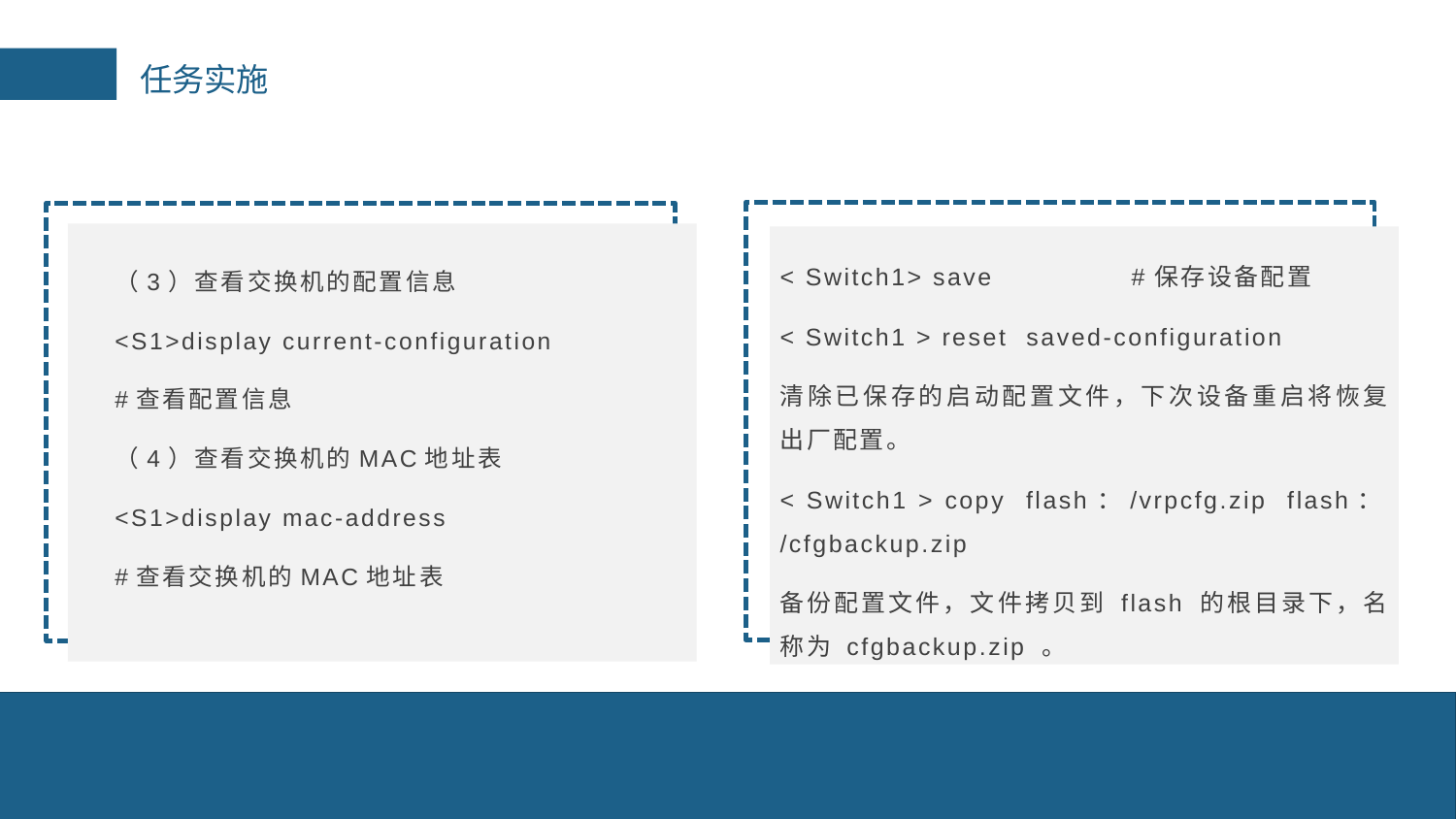

任务实施

（3）查看交换机的配置信息
<S1>display current-configuration
#查看配置信息
（4）查看交换机的MAC地址表
<S1>display mac-address
#查看交换机的MAC地址表
< Switch1> save               #保存设备配置
< Switch1 > reset  saved-configuration
清除已保存的启动配置文件，下次设备重启将恢复出厂配置。
< Switch1 > copy  flash：/vrpcfg.zip  flash：/cfgbackup.zip
备份配置文件，文件拷贝到 flash 的根目录下，名称为 cfgbackup.zip 。